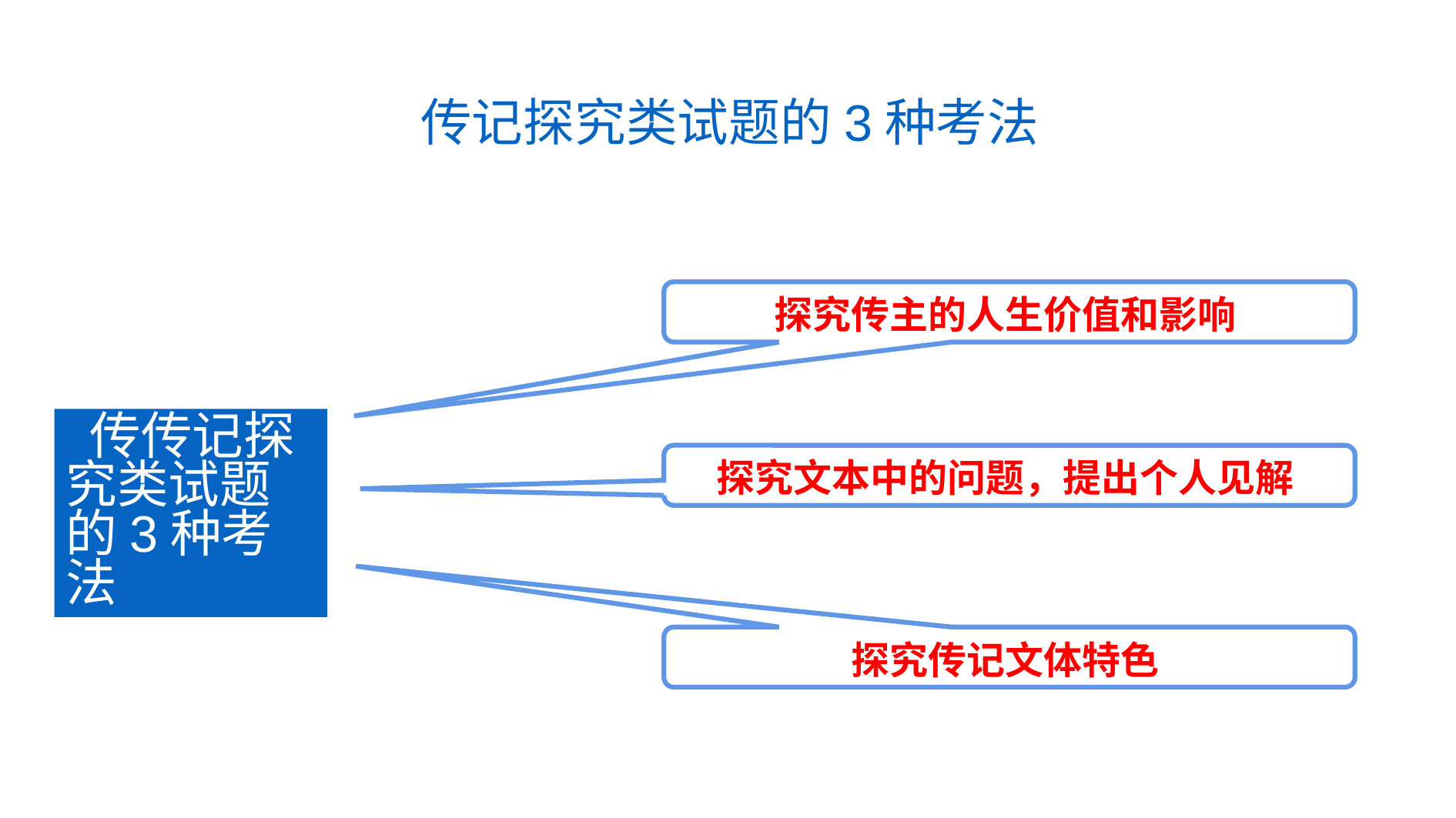

传记探究类试题的3种考法
探究传主的人生价值和影响
 传传记探究类试题的3种考法
探究文本中的问题，提出个人见解
探究传记文体特色